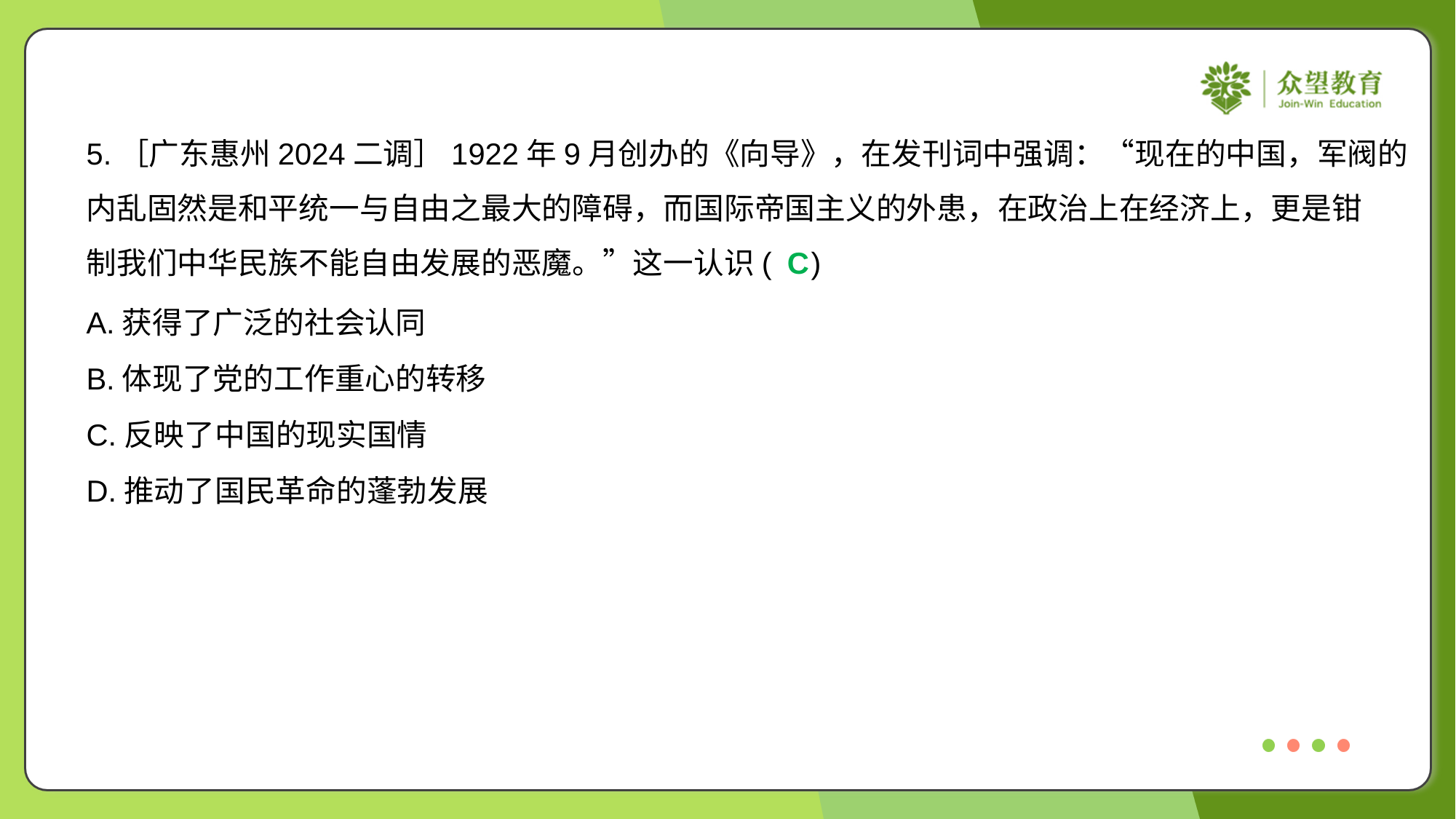

5.［广东惠州2024二调］1922年9月创办的《向导》，在发刊词中强调：“现在的中国，军阀的
内乱固然是和平统一与自由之最大的障碍，而国际帝国主义的外患，在政治上在经济上，更是钳
制我们中华民族不能自由发展的恶魔。”这一认识(     )
C
A.获得了广泛的社会认同
B.体现了党的工作重心的转移
C.反映了中国的现实国情
D.推动了国民革命的蓬勃发展